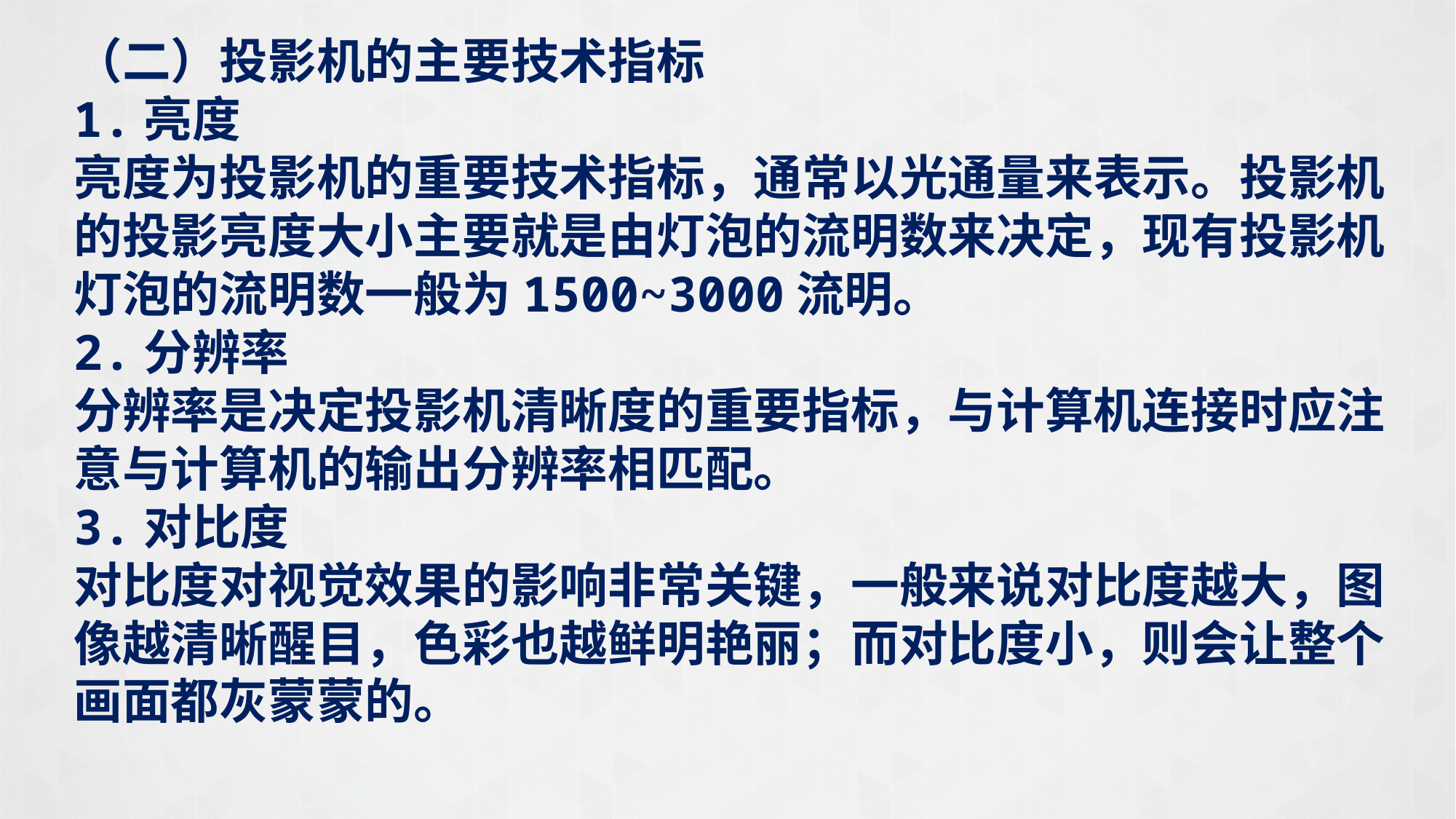

（二）投影机的主要技术指标
1.亮度
亮度为投影机的重要技术指标，通常以光通量来表示。投影机的投影亮度大小主要就是由灯泡的流明数来决定，现有投影机灯泡的流明数一般为1500~3000流明。
2.分辨率
分辨率是决定投影机清晰度的重要指标，与计算机连接时应注意与计算机的输出分辨率相匹配。
3.对比度
对比度对视觉效果的影响非常关键，一般来说对比度越大，图像越清晰醒目，色彩也越鲜明艳丽；而对比度小，则会让整个画面都灰蒙蒙的。